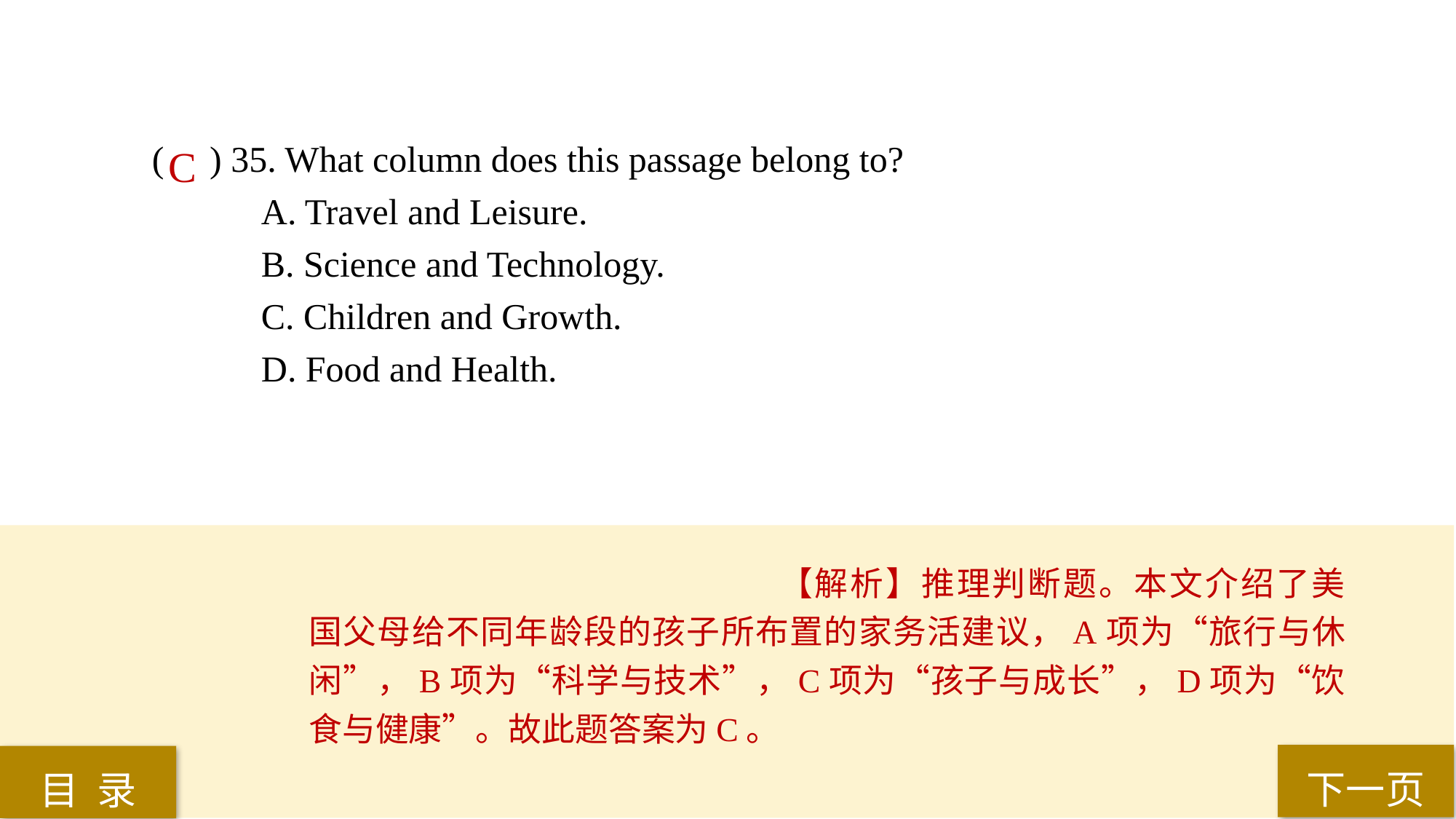

(     ) 35. What column does this passage belong to?
A. Travel and Leisure.
B. Science and Technology.
C. Children and Growth.
D. Food and Health.
C
【解析】推理判断题。本文介绍了美国父母给不同年龄段的孩子所布置的家务活建议，A项为“旅行与休闲”，B项为“科学与技术”，C项为“孩子与成长”，D项为“饮食与健康”。故此题答案为C。